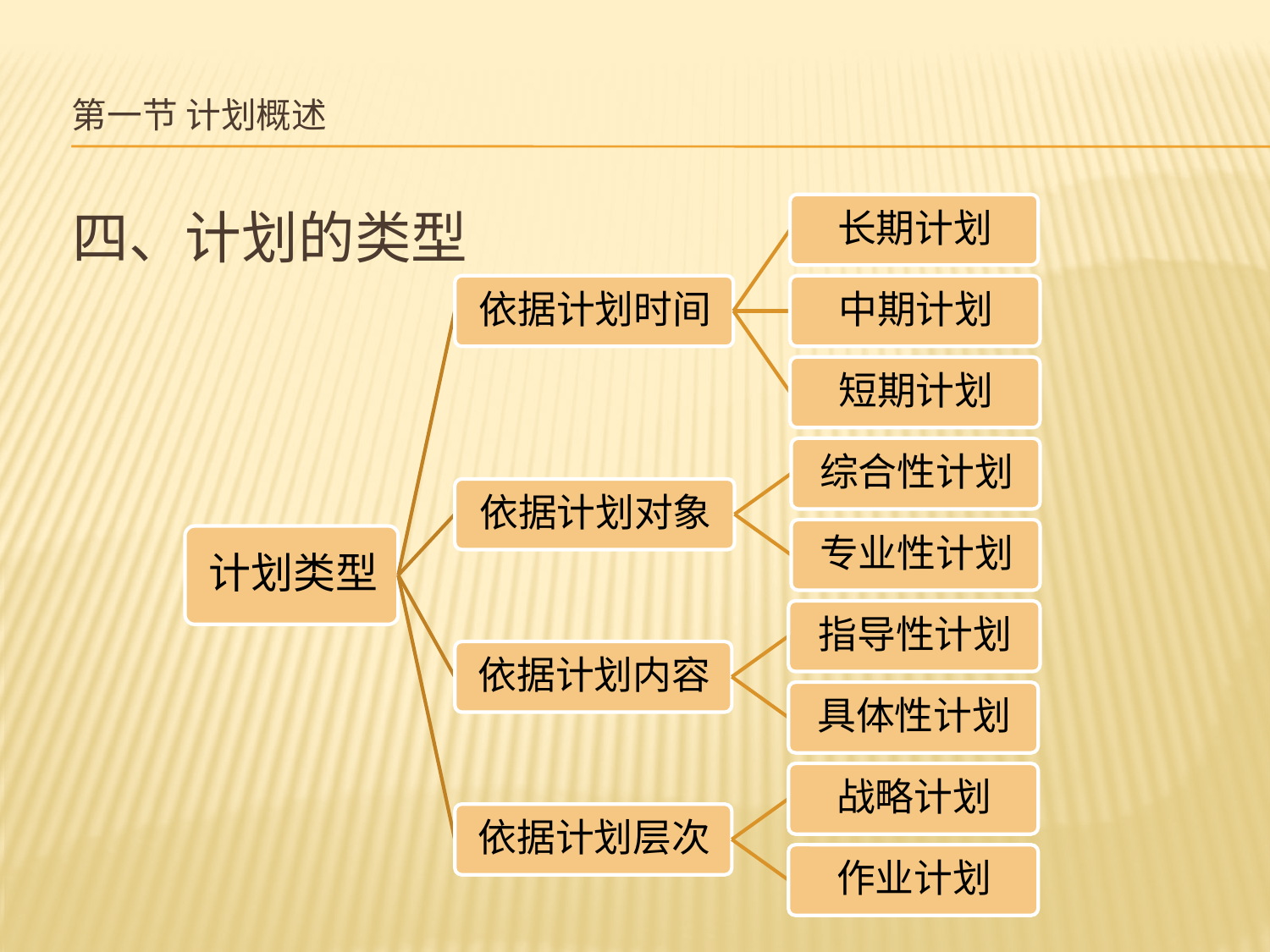

# 第一节 计划概述
计划类型

依据计划时间

长期计划

中期计划

短期计划

依据计划对象

综合性计划

专业性计划

依据计划内容

指导性计划

具体性计划

依据计划层次

战略计划

作业计划
四、计划的类型